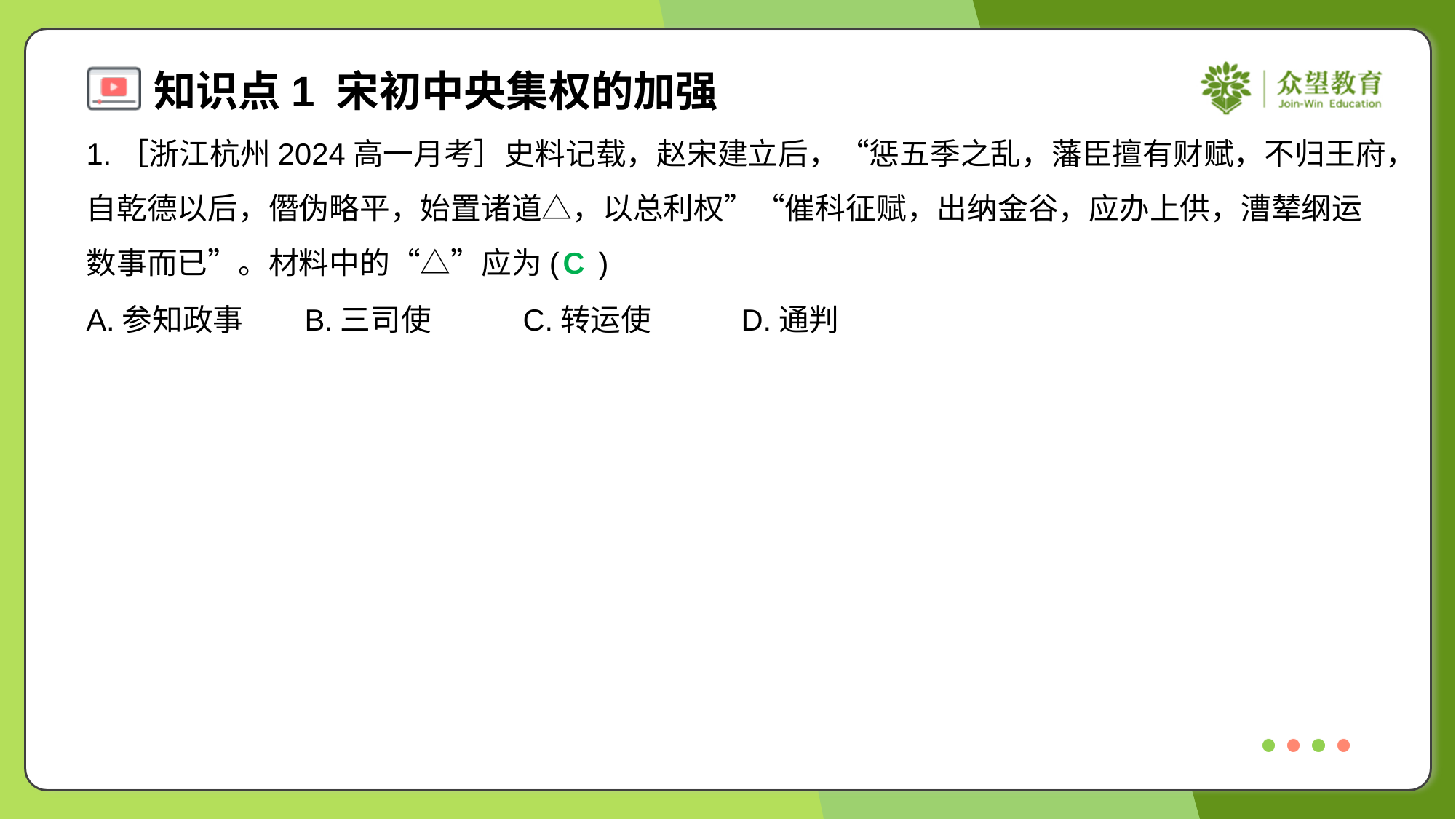

1.［浙江杭州2024高一月考］史料记载，赵宋建立后，“惩五季之乱，藩臣擅有财赋，不归王府，
自乾德以后，僭伪略平，始置诸道△，以总利权”“催科征赋，出纳金谷，应办上供，漕辇纲运
数事而已”。材料中的“△”应为(     )
C
A.参知政事	B.三司使	C.转运使	D.通判